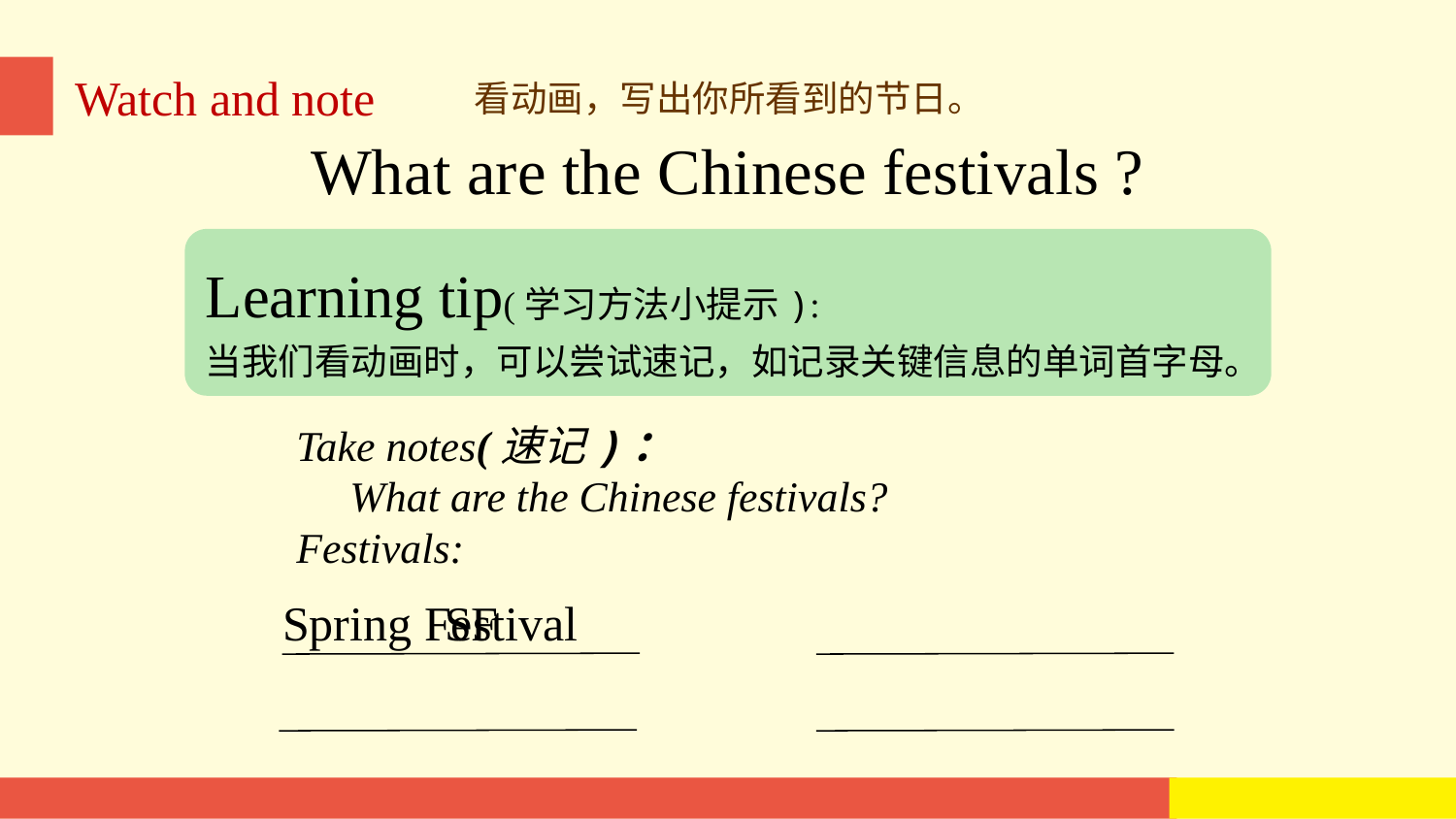

Watch and note
看动画，写出你所看到的节日。
What are the Chinese festivals ?
Learning tip(学习方法小提示):
当我们看动画时，可以尝试速记，如记录关键信息的单词首字母。
Take notes(速记)：
     What are the Chinese festivals?
Festivals:
Spring Festival
SF